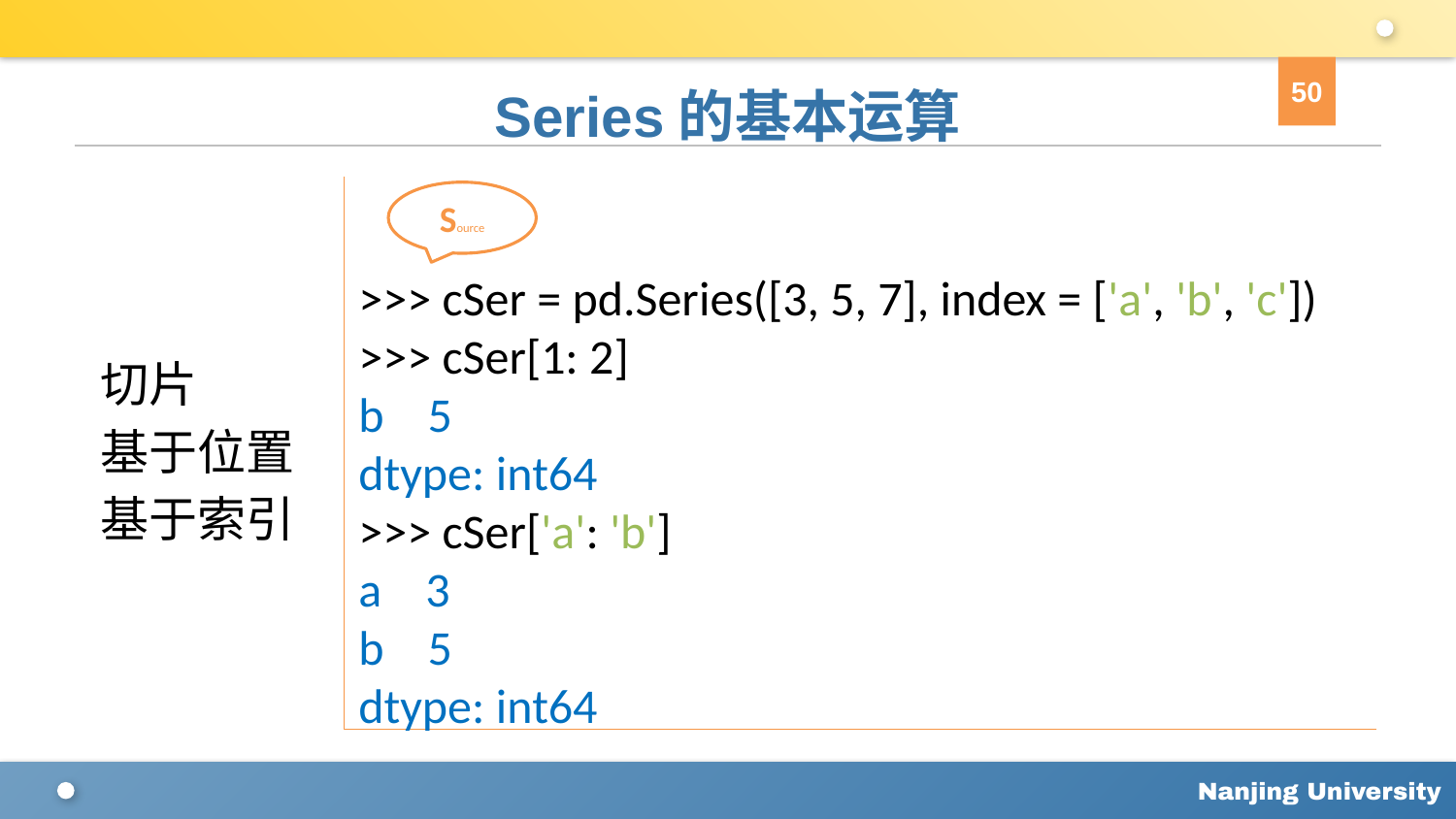

50
# Series的基本运算

>>> cSer = pd.Series([3, 5, 7], index = ['a', 'b', 'c'])
>>> cSer[1: 2]
b    5
dtype: int64
>>> cSer['a': 'b']
a    3
b    5
dtype: int64
Source
切片
基于位置
基于索引